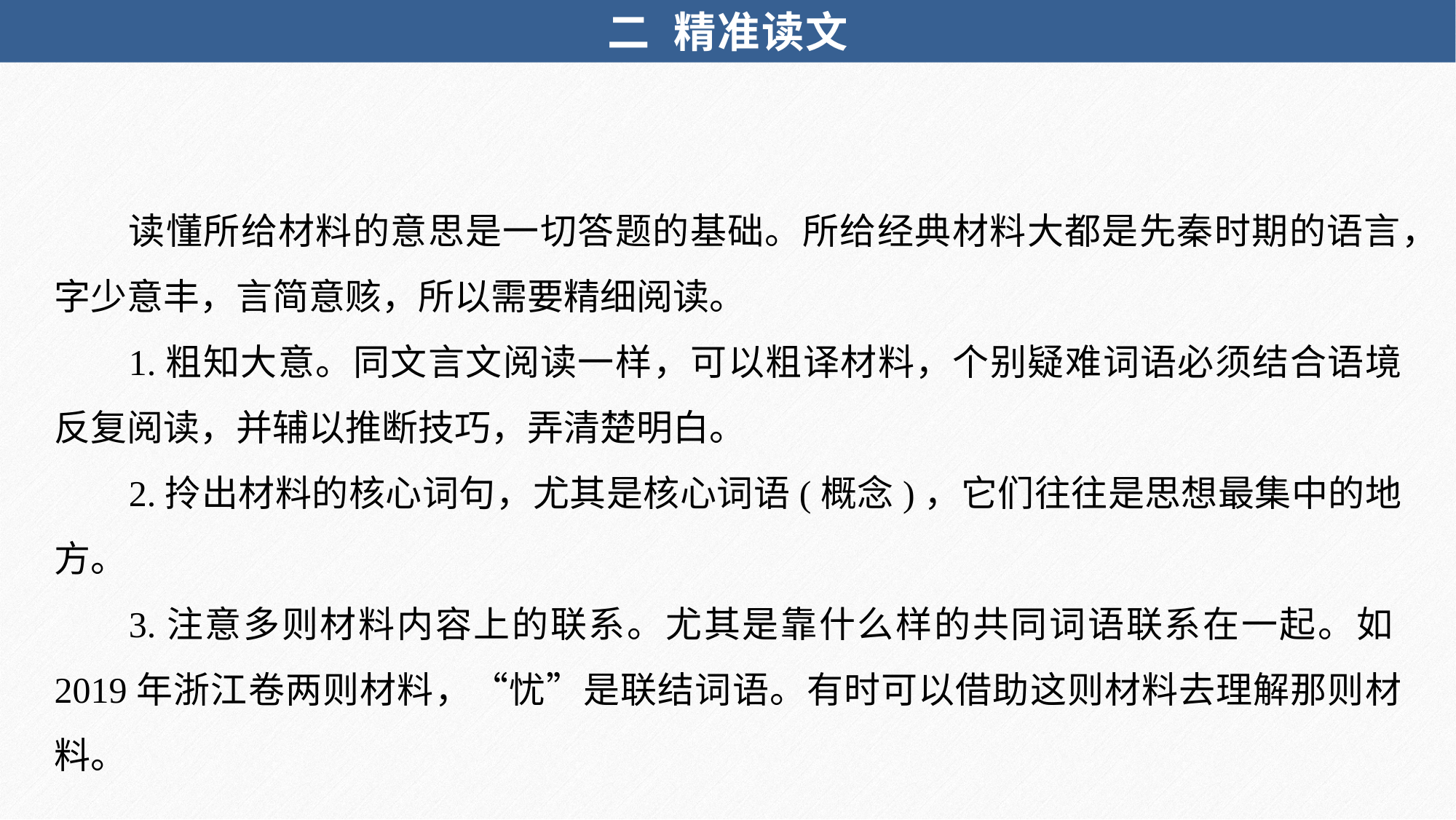

二  精准读文
读懂所给材料的意思是一切答题的基础。所给经典材料大都是先秦时期的语言，字少意丰，言简意赅，所以需要精细阅读。
1.粗知大意。同文言文阅读一样，可以粗译材料，个别疑难词语必须结合语境反复阅读，并辅以推断技巧，弄清楚明白。
2.拎出材料的核心词句，尤其是核心词语(概念)，它们往往是思想最集中的地方。
3.注意多则材料内容上的联系。尤其是靠什么样的共同词语联系在一起。如2019年浙江卷两则材料，“忧”是联结词语。有时可以借助这则材料去理解那则材料。